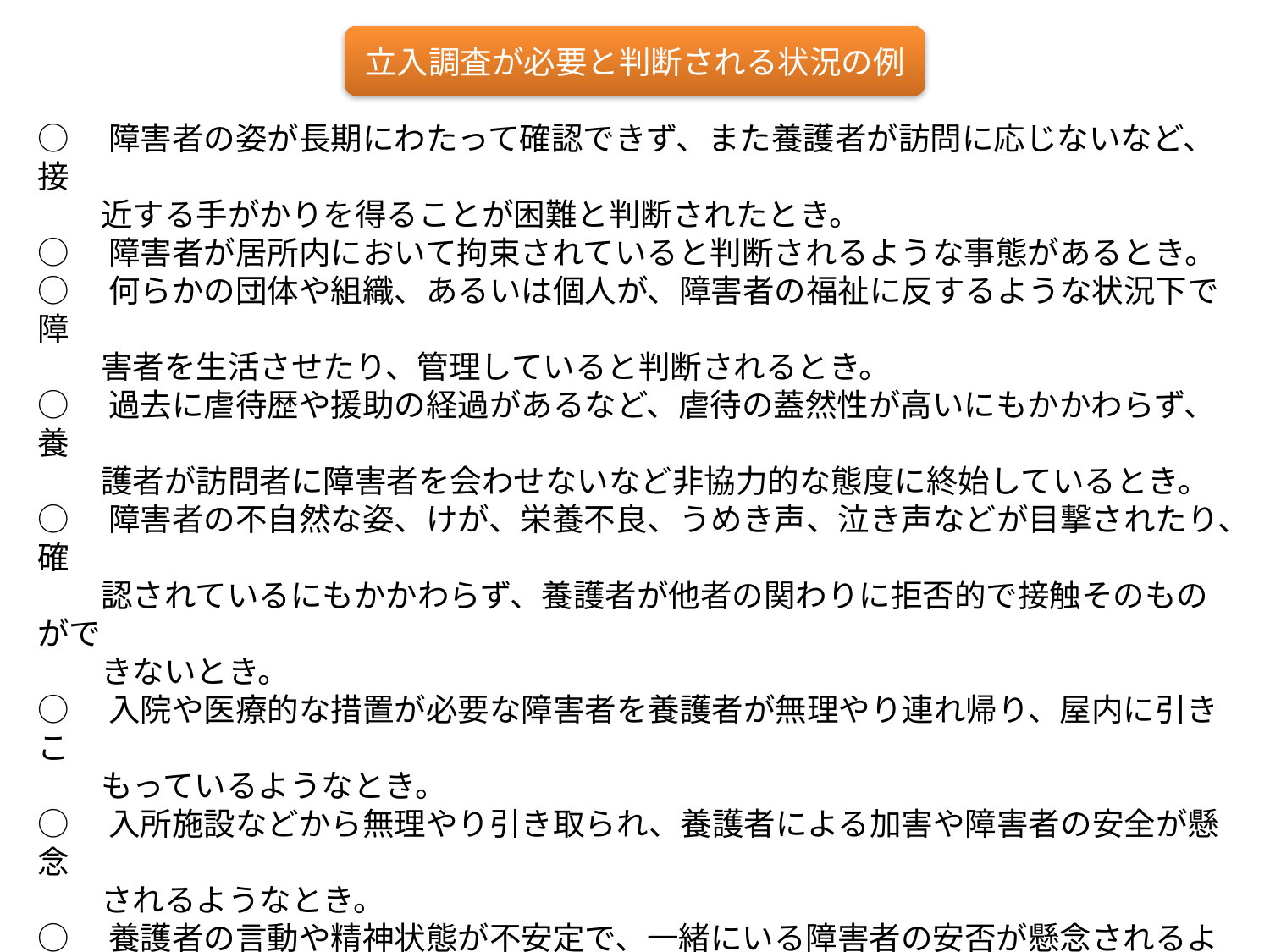

立入調査が必要と判断される状況の例

○　障害者の姿が長期にわたって確認できず、また養護者が訪問に応じないなど、接
　　近する手がかりを得ることが困難と判断されたとき。
○　障害者が居所内において拘束されていると判断されるような事態があるとき。
○　何らかの団体や組織、あるいは個人が、障害者の福祉に反するような状況下で障
　　害者を生活させたり、管理していると判断されるとき。
○　過去に虐待歴や援助の経過があるなど、虐待の蓋然性が高いにもかかわらず、養
　　護者が訪問者に障害者を会わせないなど非協力的な態度に終始しているとき。
○　障害者の不自然な姿、けが、栄養不良、うめき声、泣き声などが目撃されたり、確
　　認されているにもかかわらず、養護者が他者の関わりに拒否的で接触そのものがで
　　きないとき。
○　入院や医療的な措置が必要な障害者を養護者が無理やり連れ帰り、屋内に引きこ
　　もっているようなとき。
○　入所施設などから無理やり引き取られ、養護者による加害や障害者の安全が懸念
　　されるようなとき。
○　養護者の言動や精神状態が不安定で、一緒にいる障害者の安否が懸念されるよう
　　な事態にあるとき。
○　家族全体が閉鎖的、孤立的な生活状況にあり、障害者の生活実態の把握が必要と
　　判断されるようなとき。
○　その他、虐待の蓋然性が高いと判断されたり、障害者の権利や福祉上問題がある
　　と推定されるにもかかわらず、養護者が拒否的で実態の把握や障害者の保護が困
　　難であるとき。